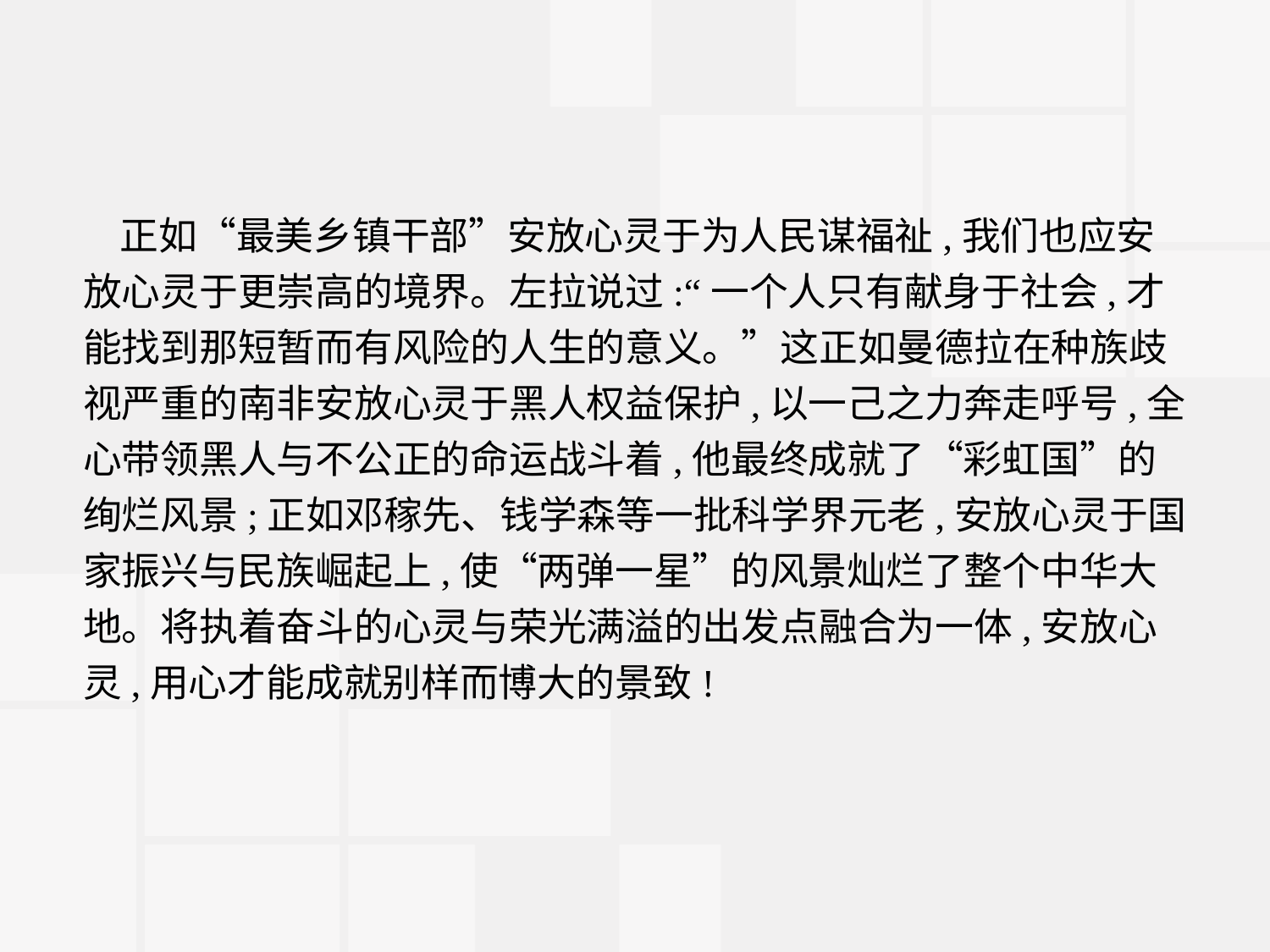

正如“最美乡镇干部”安放心灵于为人民谋福祉,我们也应安放心灵于更崇高的境界。左拉说过:“一个人只有献身于社会,才能找到那短暂而有风险的人生的意义。”这正如曼德拉在种族歧视严重的南非安放心灵于黑人权益保护,以一己之力奔走呼号,全心带领黑人与不公正的命运战斗着,他最终成就了“彩虹国”的绚烂风景;正如邓稼先、钱学森等一批科学界元老,安放心灵于国家振兴与民族崛起上,使“两弹一星”的风景灿烂了整个中华大地。将执着奋斗的心灵与荣光满溢的出发点融合为一体,安放心灵,用心才能成就别样而博大的景致!